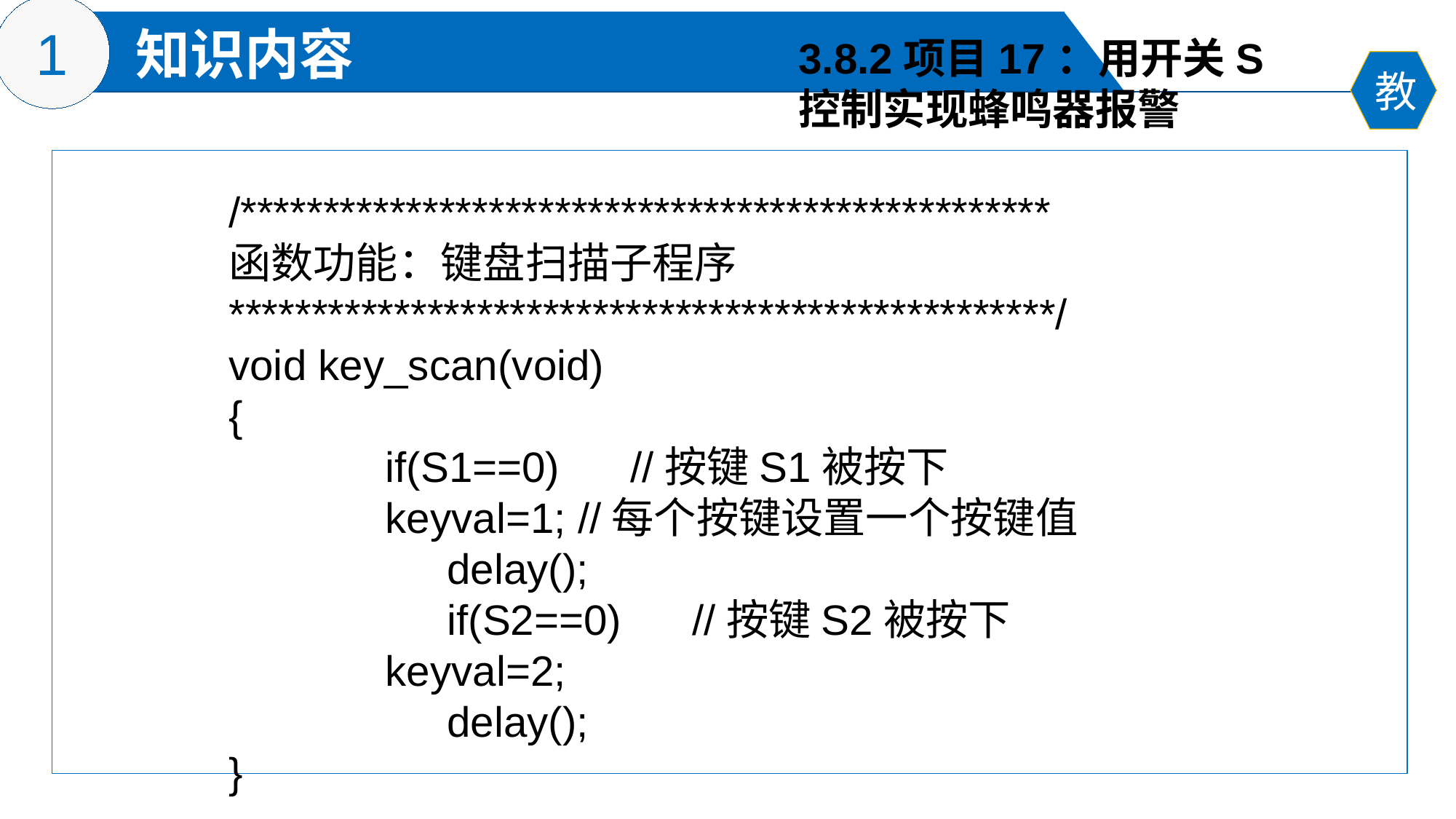

3.8.2项目17：用开关S
控制实现蜂鸣器报警
/*************************************************
函数功能：键盘扫描子程序
**************************************************/
void key_scan(void)
{
	    if(S1==0)      //按键S1被按下
	    keyval=1; //每个按键设置一个按键值
		delay();
		if(S2==0)      //按键S2被按下
	    keyval=2;
		delay();
}